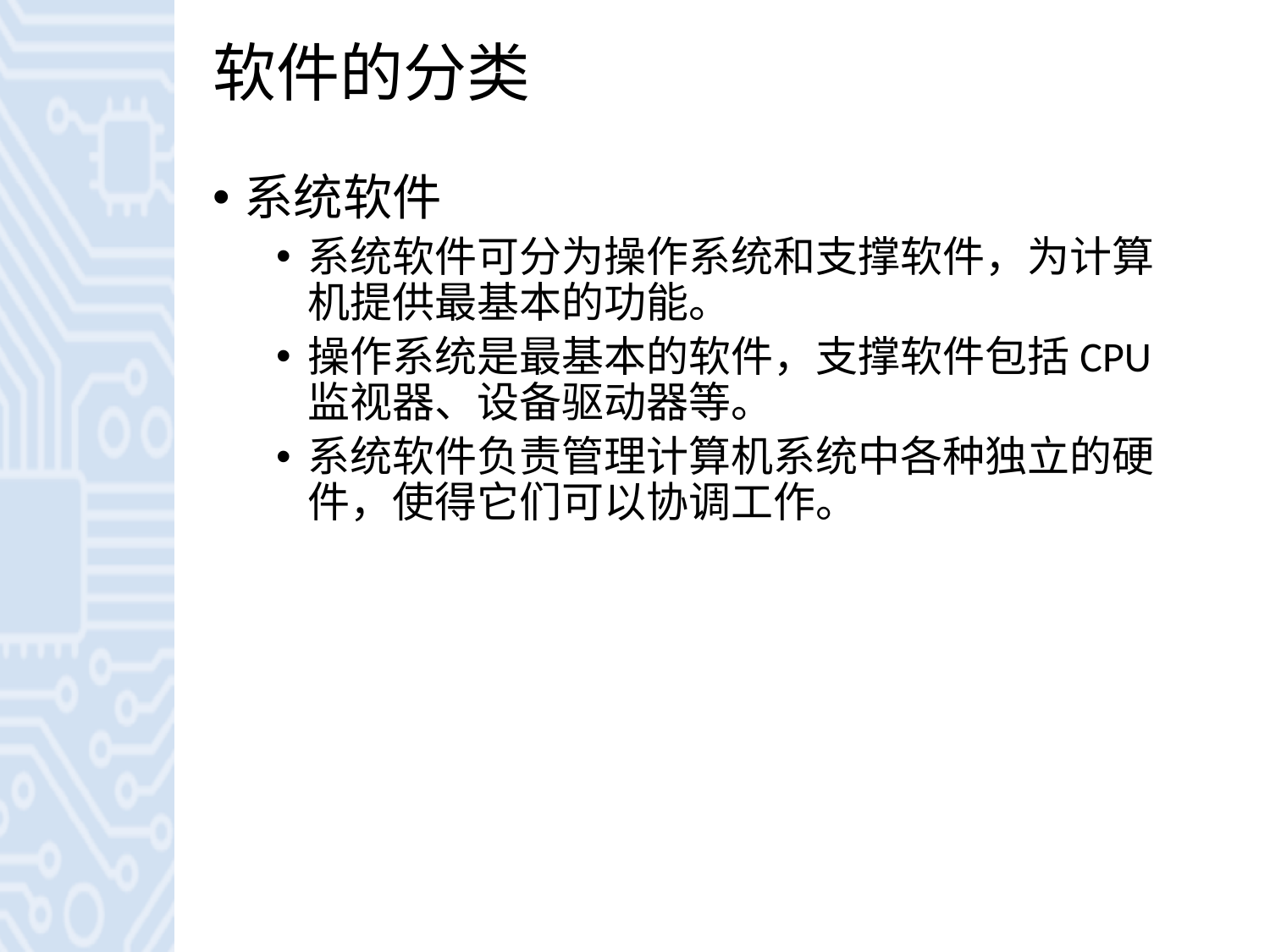

# 软件的分类
系统软件
系统软件可分为操作系统和支撑软件，为计算机提供最基本的功能。
操作系统是最基本的软件，支撑软件包括CPU监视器、设备驱动器等。
系统软件负责管理计算机系统中各种独立的硬件，使得它们可以协调工作。